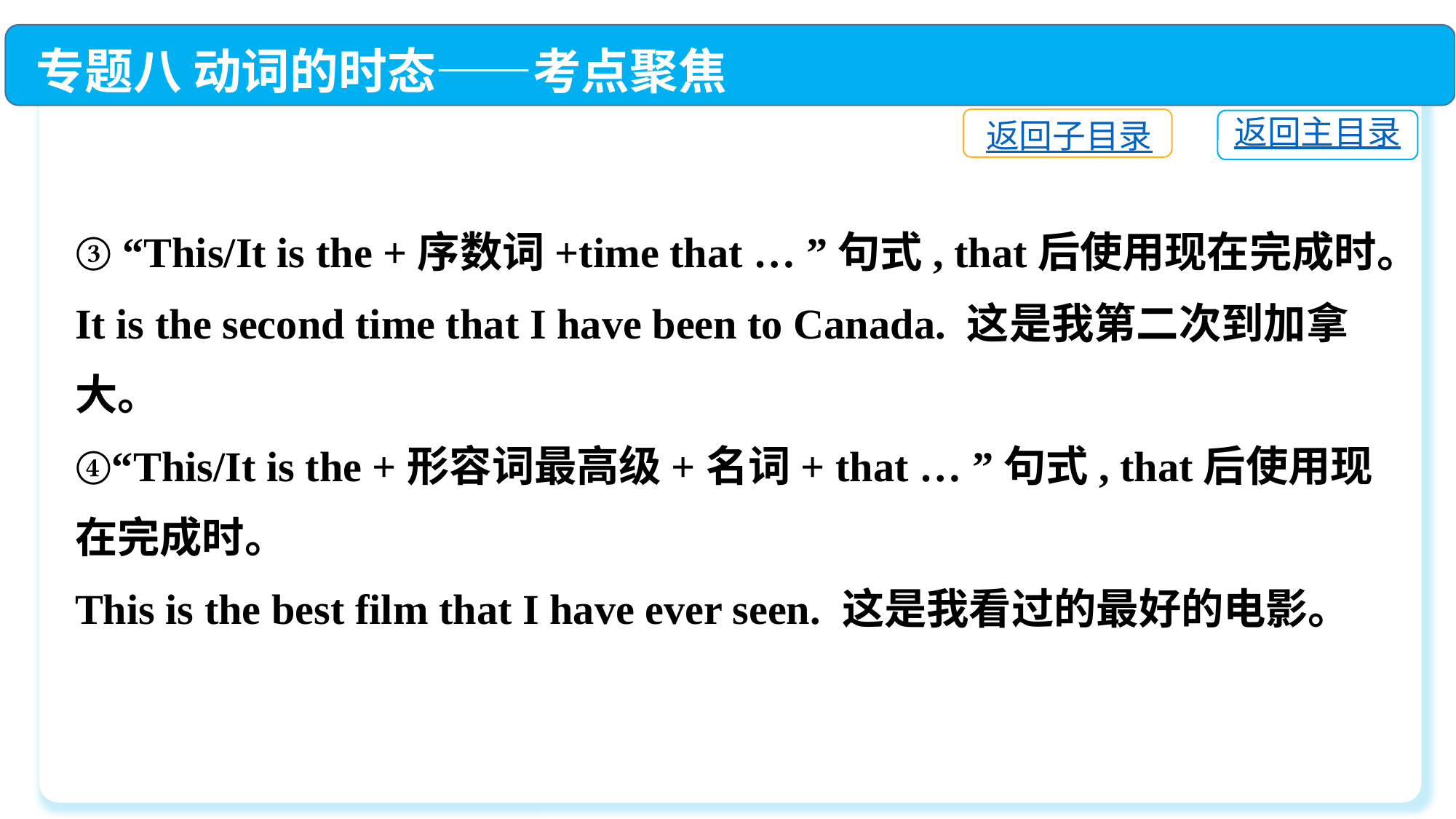

专题八 动词的时态——考点聚焦

返回子目录
返回主目录
③ “This/It is the +序数词+time that … ”句式, that后使用现在完成时。
It is the second time that I have been to Canada. 这是我第二次到加拿大。
④“This/It is the +形容词最高级+名词+ that … ”句式, that后使用现在完成时。
This is the best film that I have ever seen. 这是我看过的最好的电影。